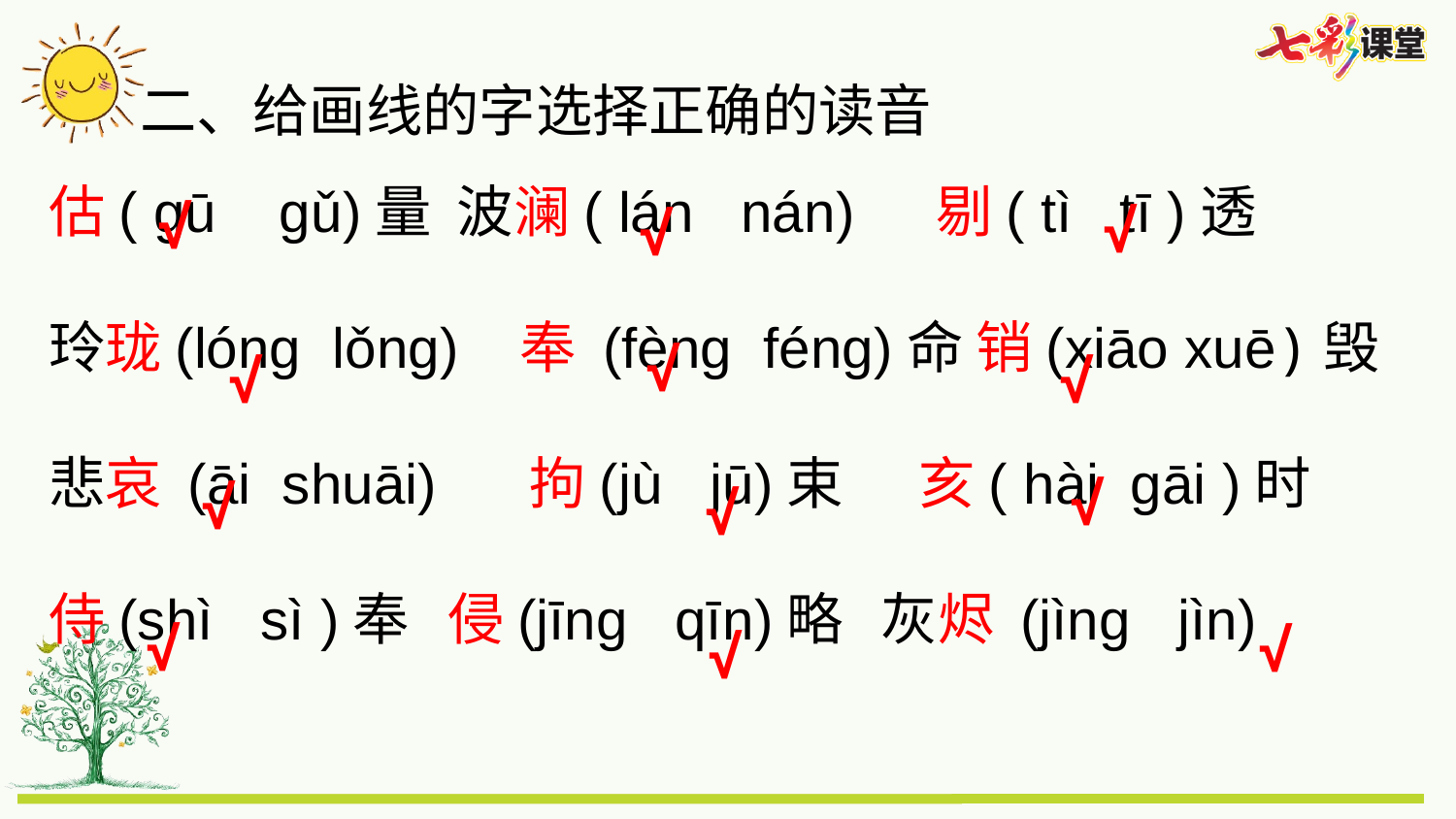

二、给画线的字选择正确的读音
估( gū    gǔ)量  波澜( lán   nán)  剔( tì   tī )透

玲珑(lóng  lǒng)   奉 (fèng  féng)命 销(xiāo xuē)毁

悲哀 (āi  shuāi)     拘(jù   jū)束      亥( hài  gāi )时

侍(shì   sì )奉   侵(jīng   qīn)略   灰烬 (jìng   jìn)
√
√
√
√
√
√
√
√
√
√
√
√